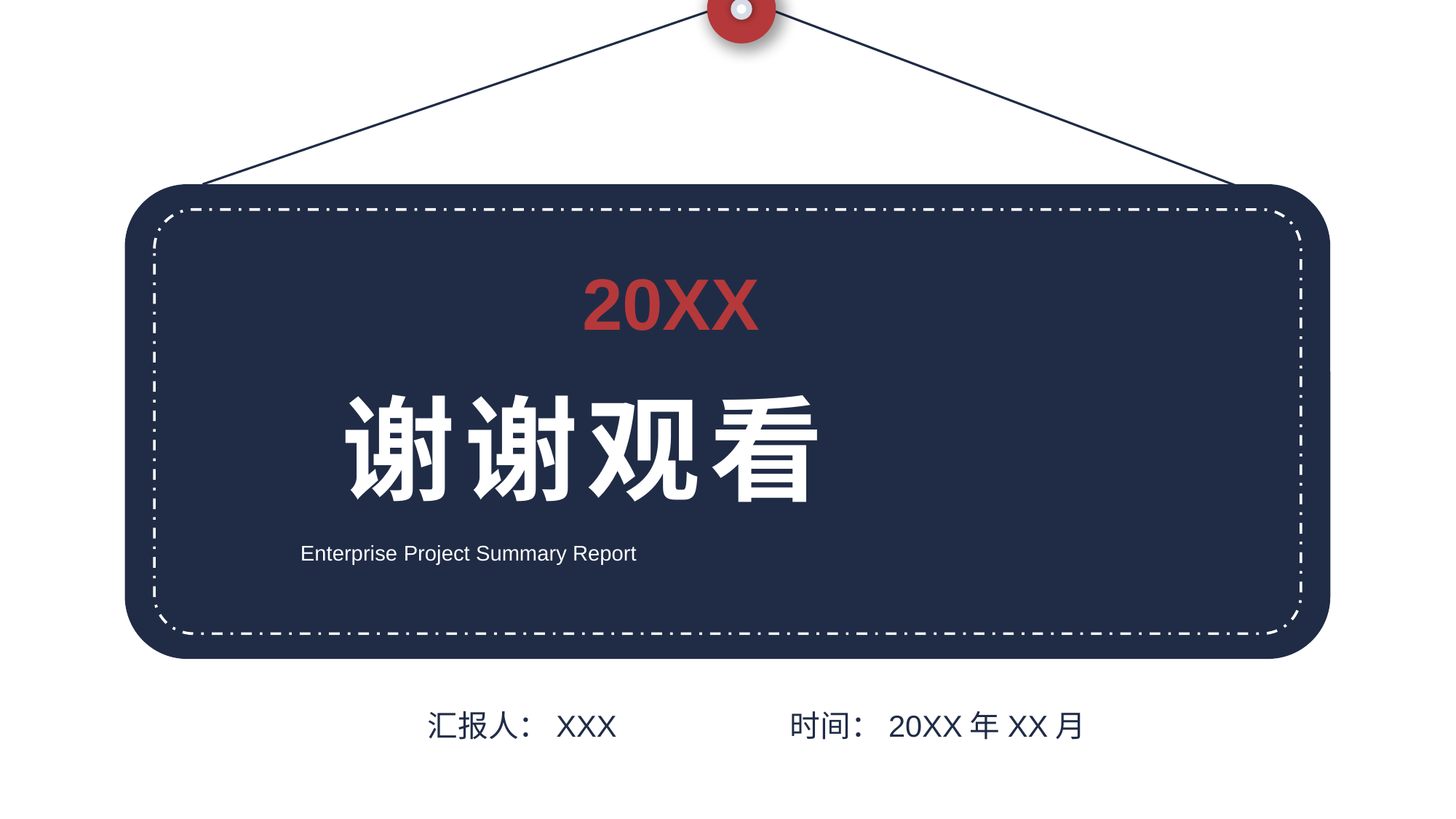

20XX
谢谢观看
Enterprise Project Summary Report
汇报人：XXX
时间：20XX年XX月